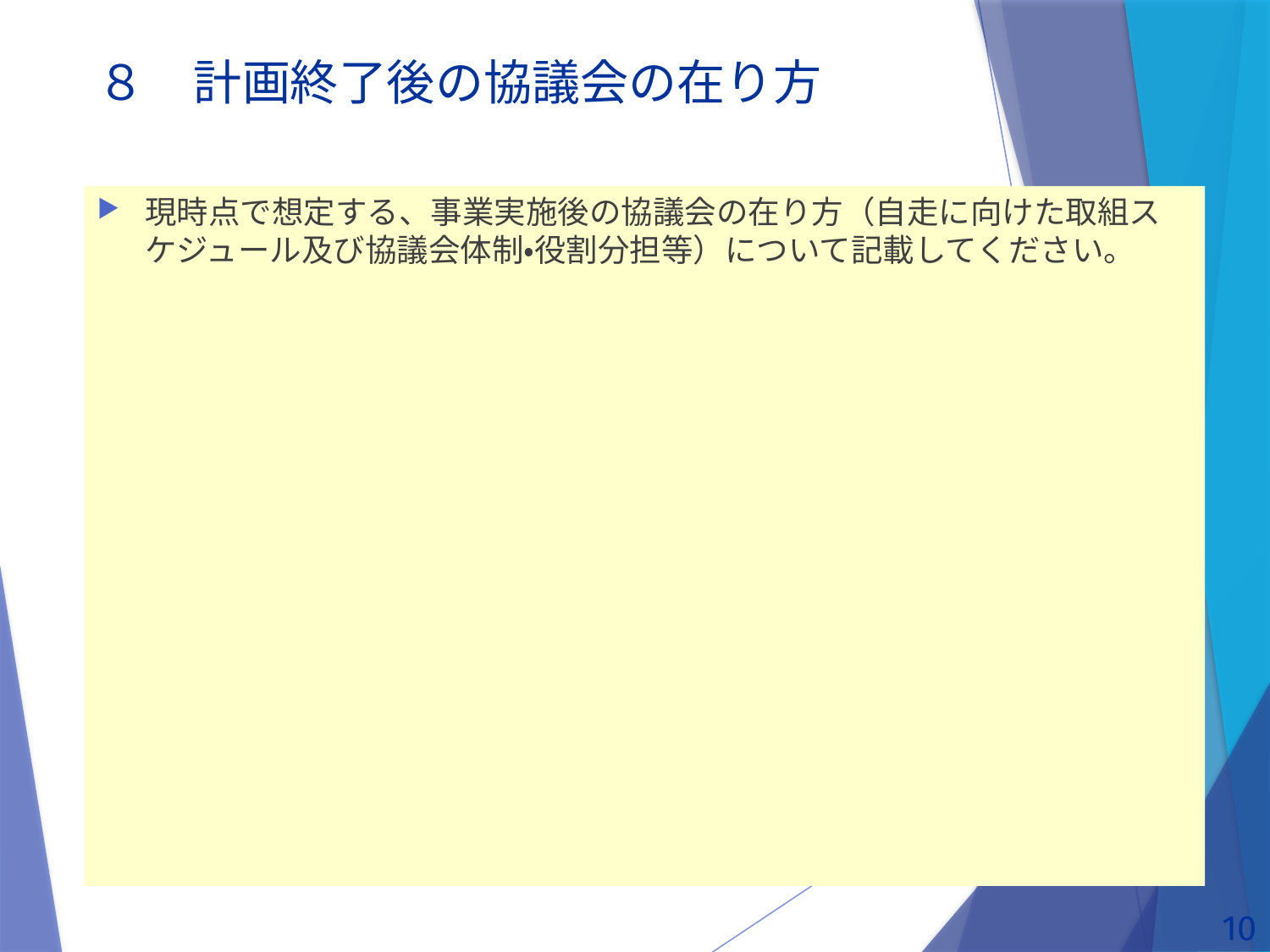

# ８　計画終了後の協議会の在り方
現時点で想定する、事業実施後の協議会の在り方（自走に向けた取組スケジュール及び協議会体制・役割分担等）について記載してください。
10